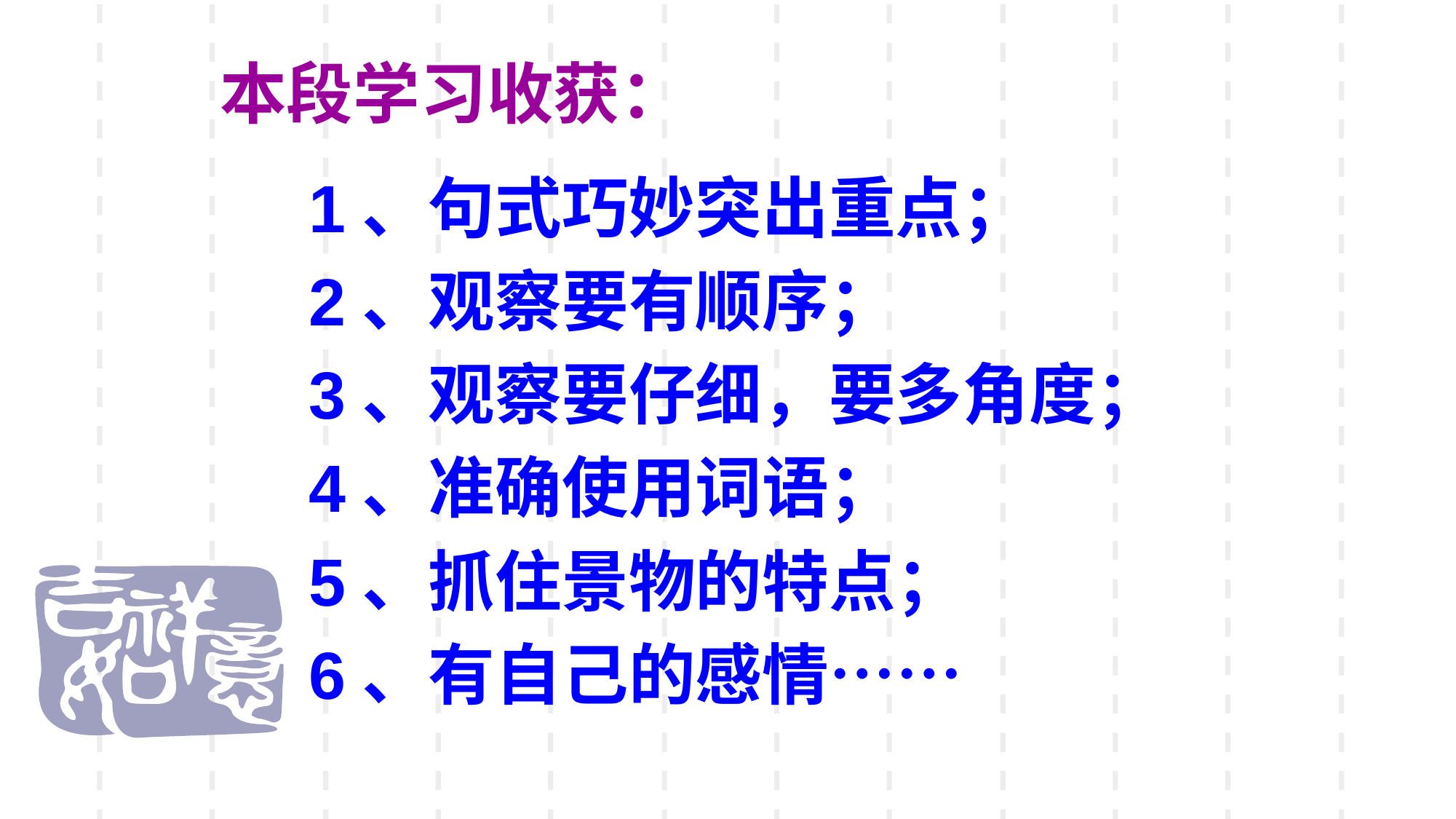

# 本段学习收获：
1、句式巧妙突出重点；
2、观察要有顺序；
3、观察要仔细，要多角度；
4、准确使用词语；
5、抓住景物的特点；
6、有自己的感情……